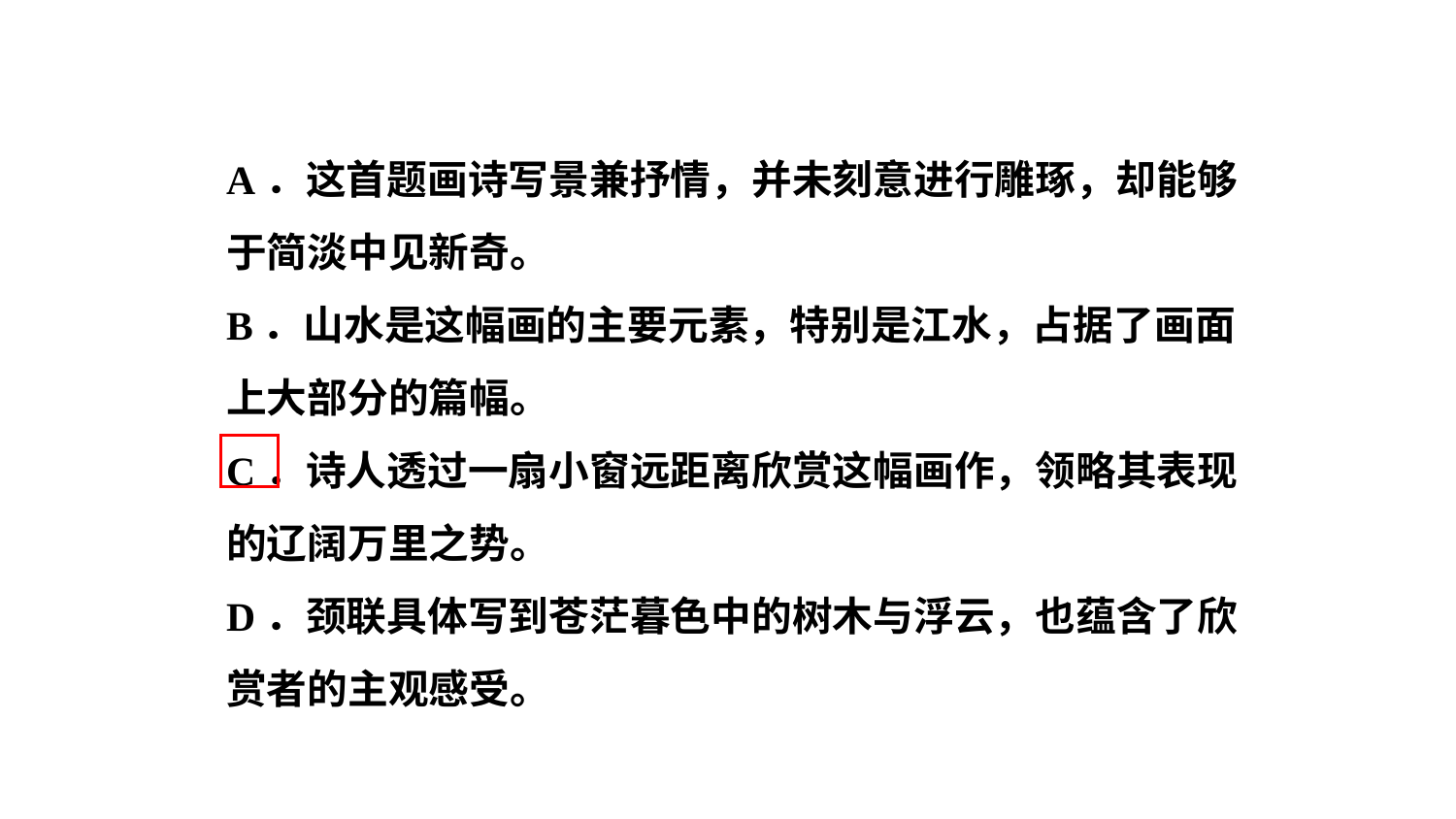

A．这首题画诗写景兼抒情，并未刻意进行雕琢，却能够
于简淡中见新奇。
B．山水是这幅画的主要元素，特别是江水，占据了画面
上大部分的篇幅。
C．诗人透过一扇小窗远距离欣赏这幅画作，领略其表现
的辽阔万里之势。
D．颈联具体写到苍茫暮色中的树木与浮云，也蕴含了欣
赏者的主观感受。